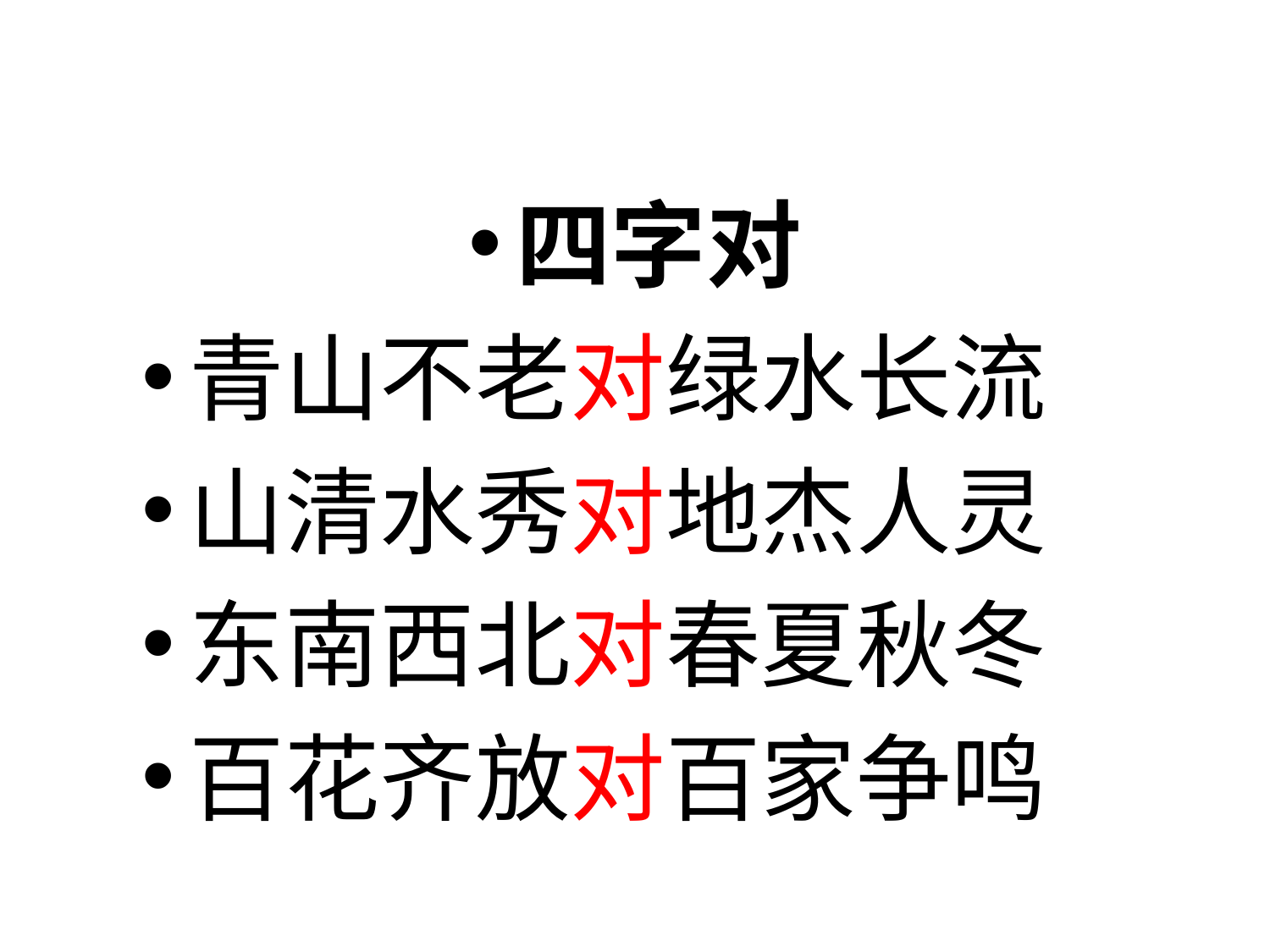

#
四字对
青山不老对绿水长流
山清水秀对地杰人灵
东南西北对春夏秋冬
百花齐放对百家争鸣